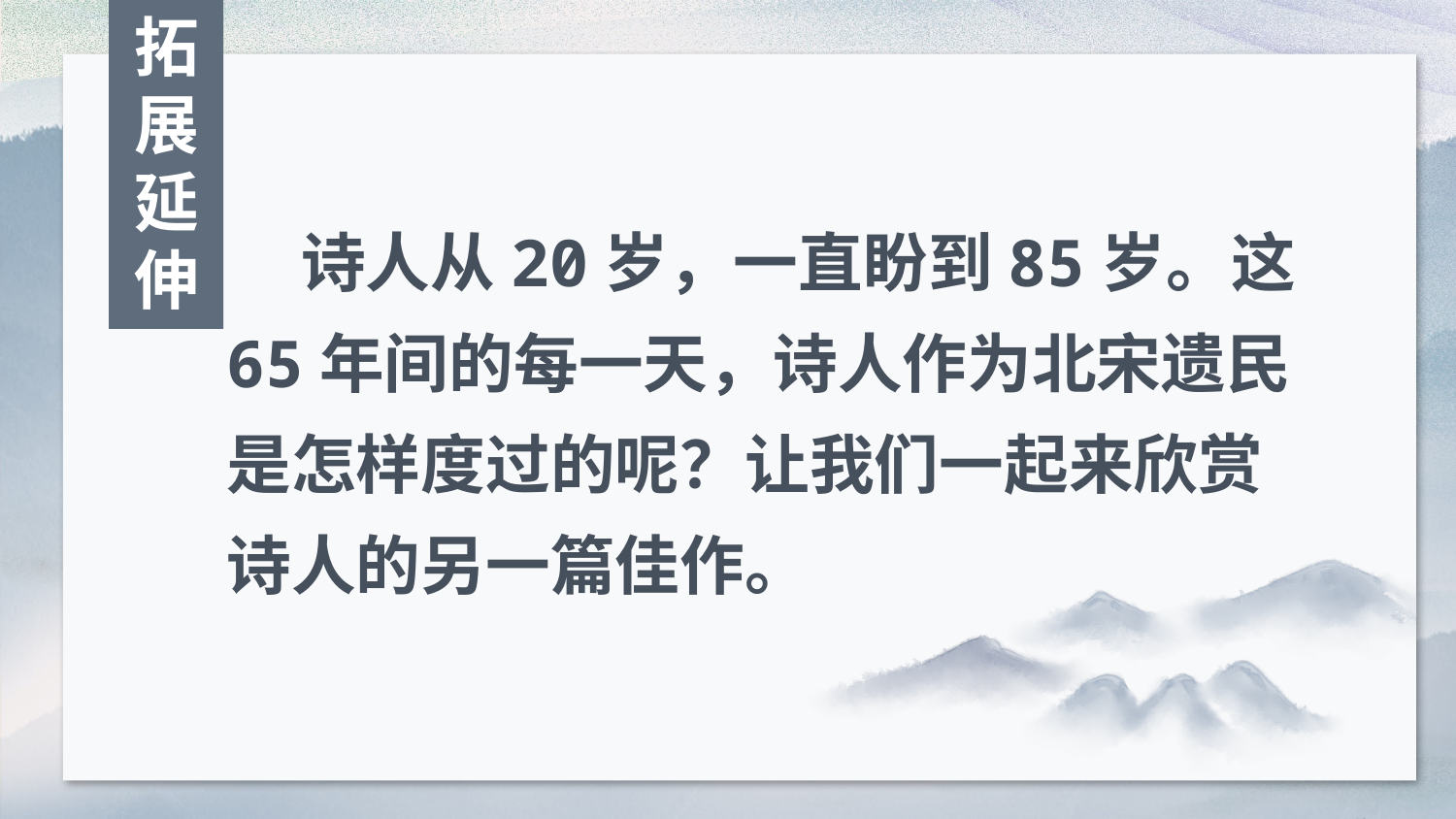

拓展延伸
    诗人从20岁，一直盼到85岁。这65年间的每一天，诗人作为北宋遗民是怎样度过的呢？让我们一起来欣赏诗人的另一篇佳作。